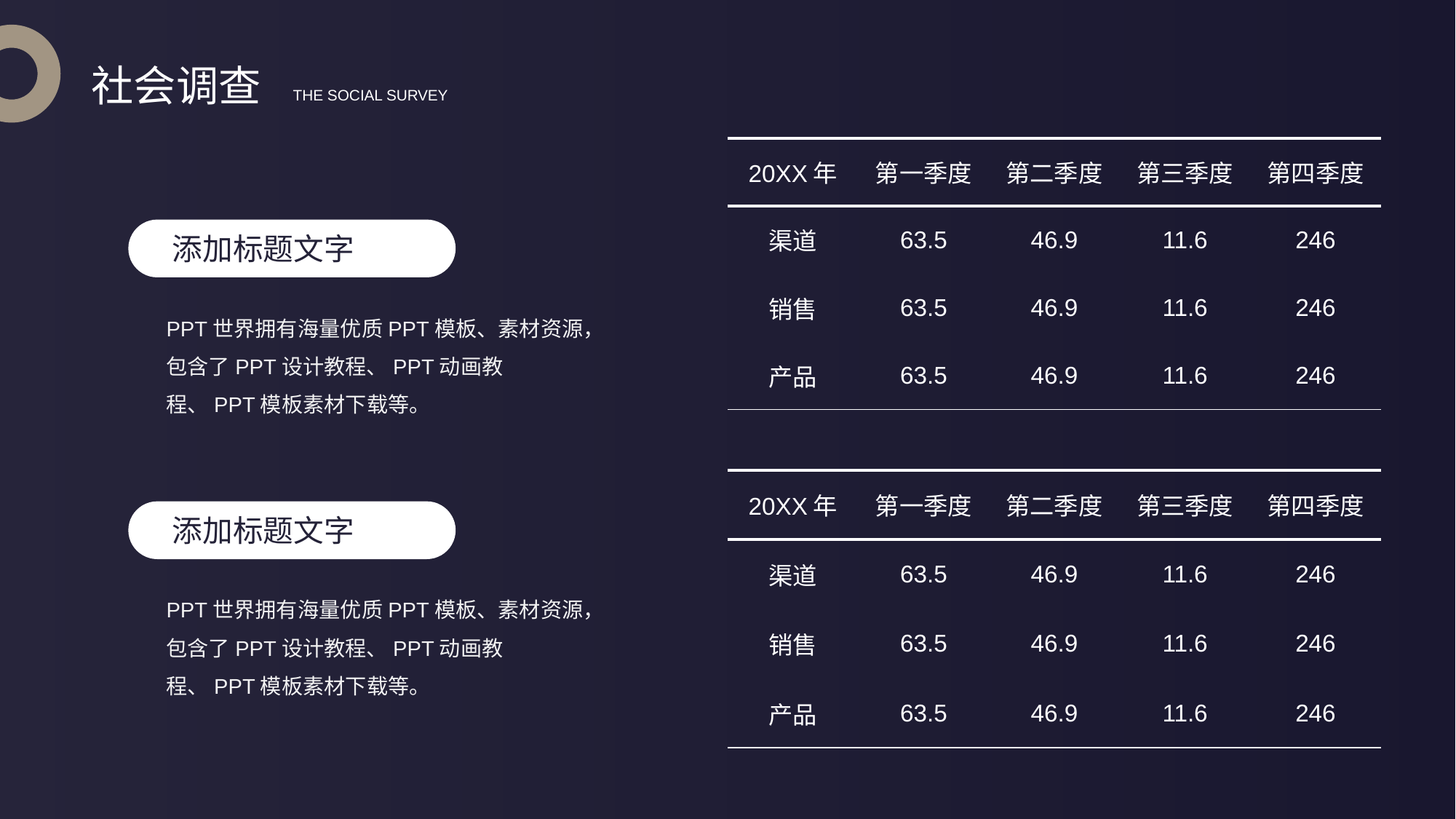

社会调查
THE SOCIAL SURVEY
| 20XX年 | 第一季度 | 第二季度 | 第三季度 | 第四季度 |
| --- | --- | --- | --- | --- |
| 渠道 | 63.5 | 46.9 | 11.6 | 246 |
| 销售 | 63.5 | 46.9 | 11.6 | 246 |
| 产品 | 63.5 | 46.9 | 11.6 | 246 |

添加标题文字
PPT世界拥有海量优质PPT模板、素材资源，包含了PPT设计教程、PPT动画教程、PPT模板素材下载等。
| 20XX年 | 第一季度 | 第二季度 | 第三季度 | 第四季度 |
| --- | --- | --- | --- | --- |
| 渠道 | 63.5 | 46.9 | 11.6 | 246 |
| 销售 | 63.5 | 46.9 | 11.6 | 246 |
| 产品 | 63.5 | 46.9 | 11.6 | 246 |

添加标题文字
PPT世界拥有海量优质PPT模板、素材资源，包含了PPT设计教程、PPT动画教程、PPT模板素材下载等。